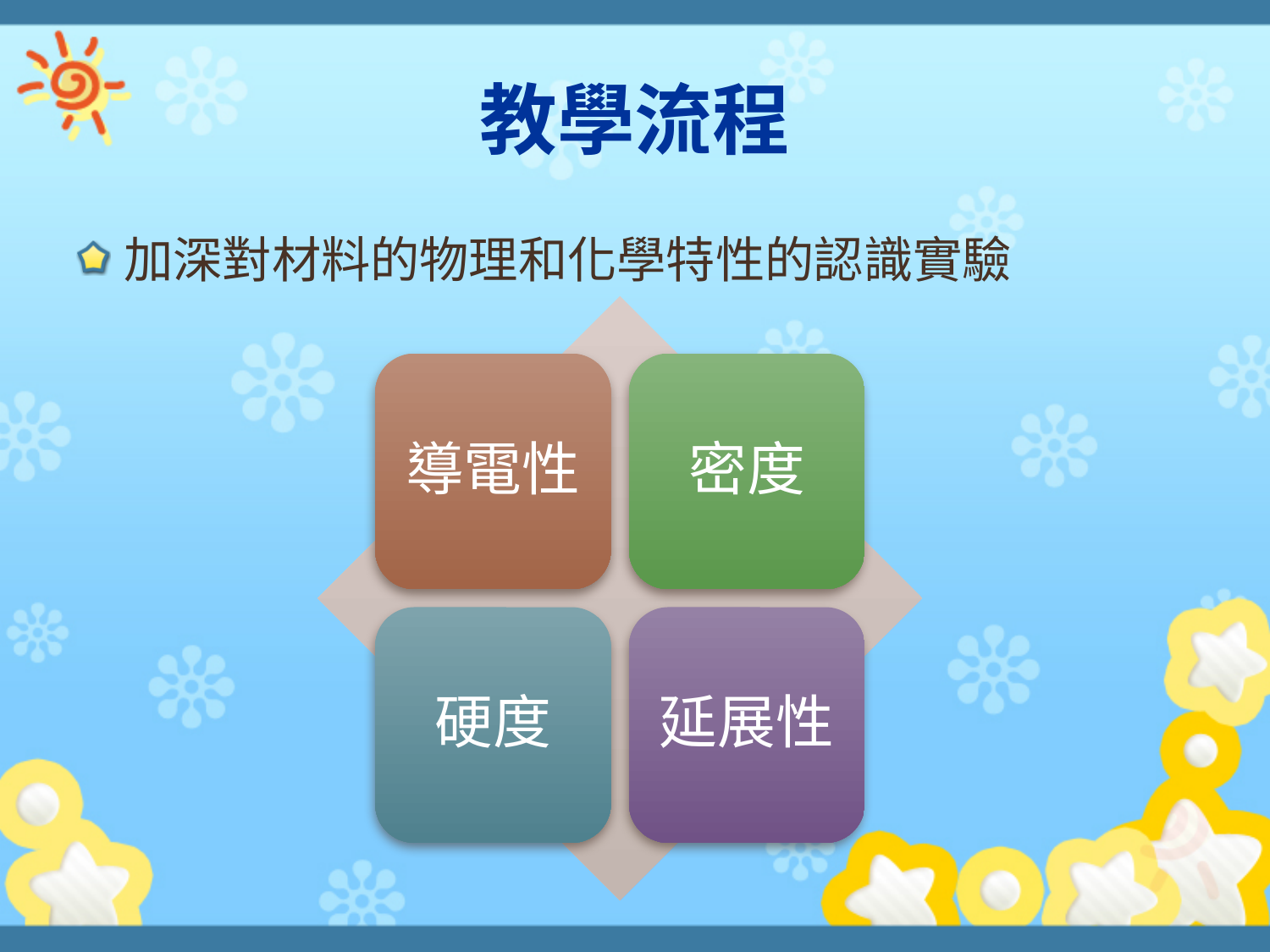

# 教學流程
加深對材料的物理和化學特性的認識實驗

導電性
密度
硬度
延展性